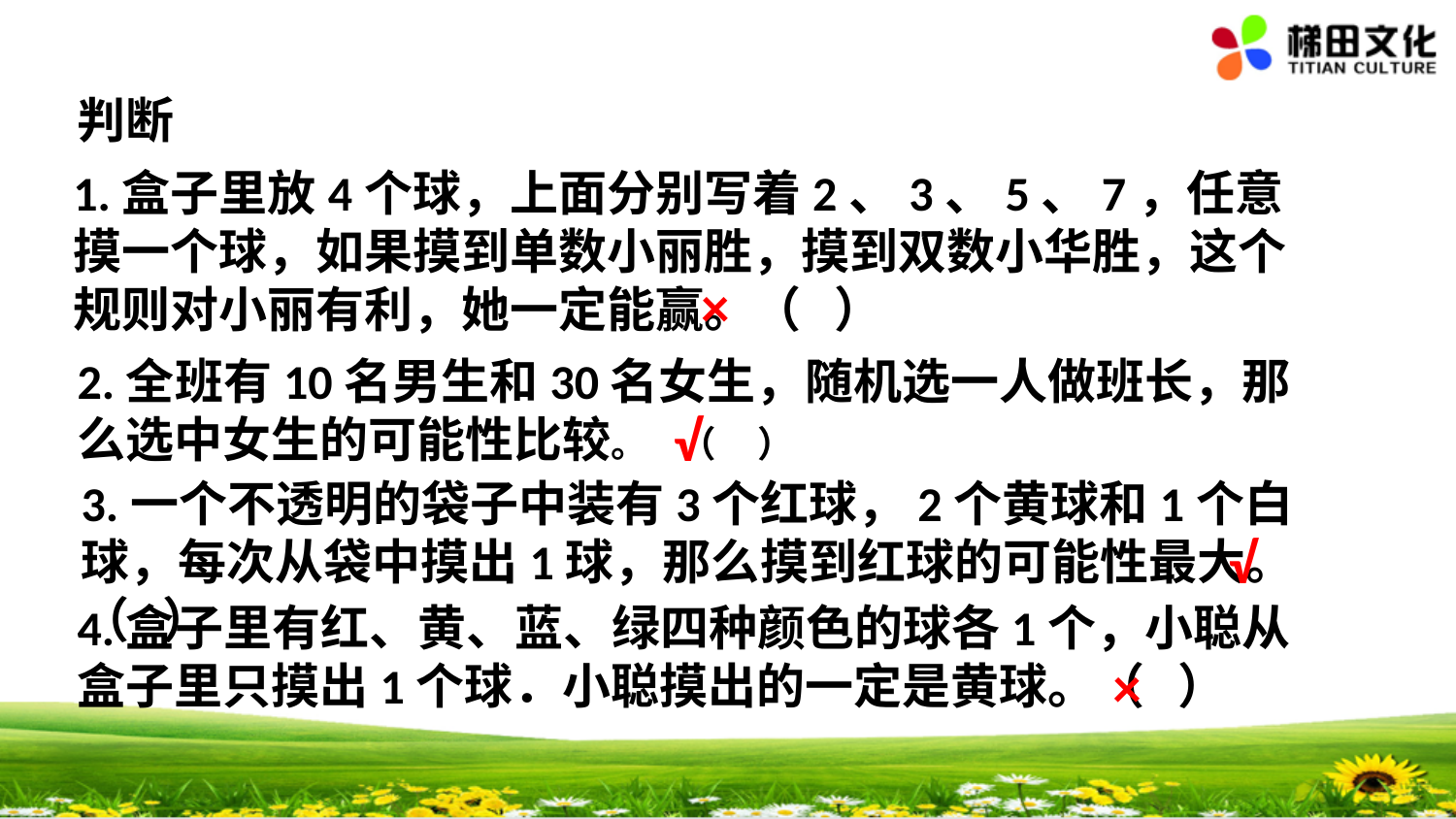

判断
1.盒子里放4个球，上面分别写着2、3、5、7，任意摸一个球，如果摸到单数小丽胜，摸到双数小华胜，这个规则对小丽有利，她一定能赢。（   ）
×
2.全班有10名男生和30名女生，随机选一人做班长，那么选中女生的可能性比较。    （     ）
√

3.一个不透明的袋子中装有3个红球，2个黄球和1个白球，每次从袋中摸出1球，那么摸到红球的可能性最大。（   ）
√
4.盒子里有红、黄、蓝、绿四种颜色的球各1个，小聪从盒子里只摸出1个球．小聪摸出的一定是黄球。（   ）
×